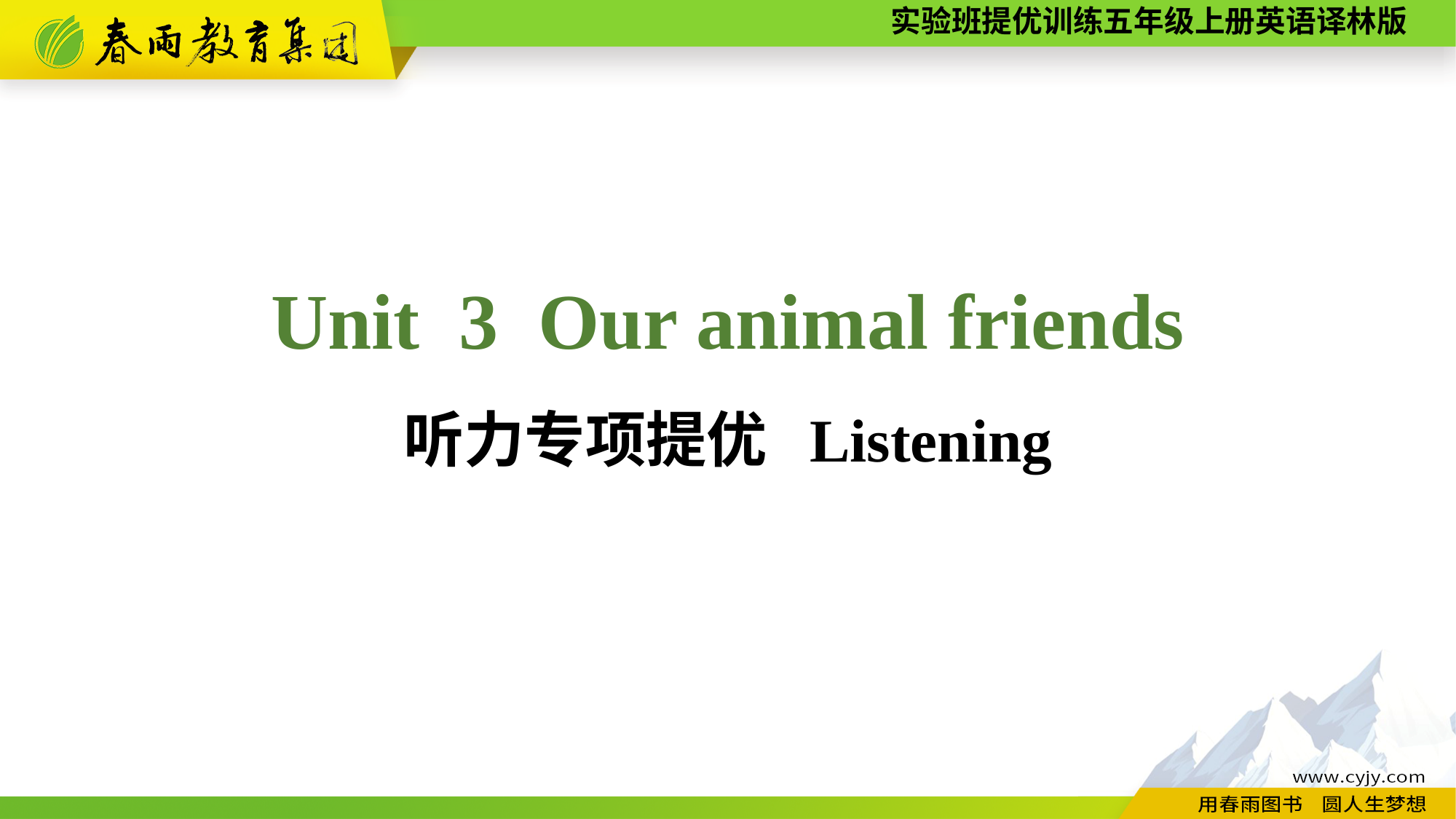

Unit  3  Our animal friends
听力专项提优  Listening